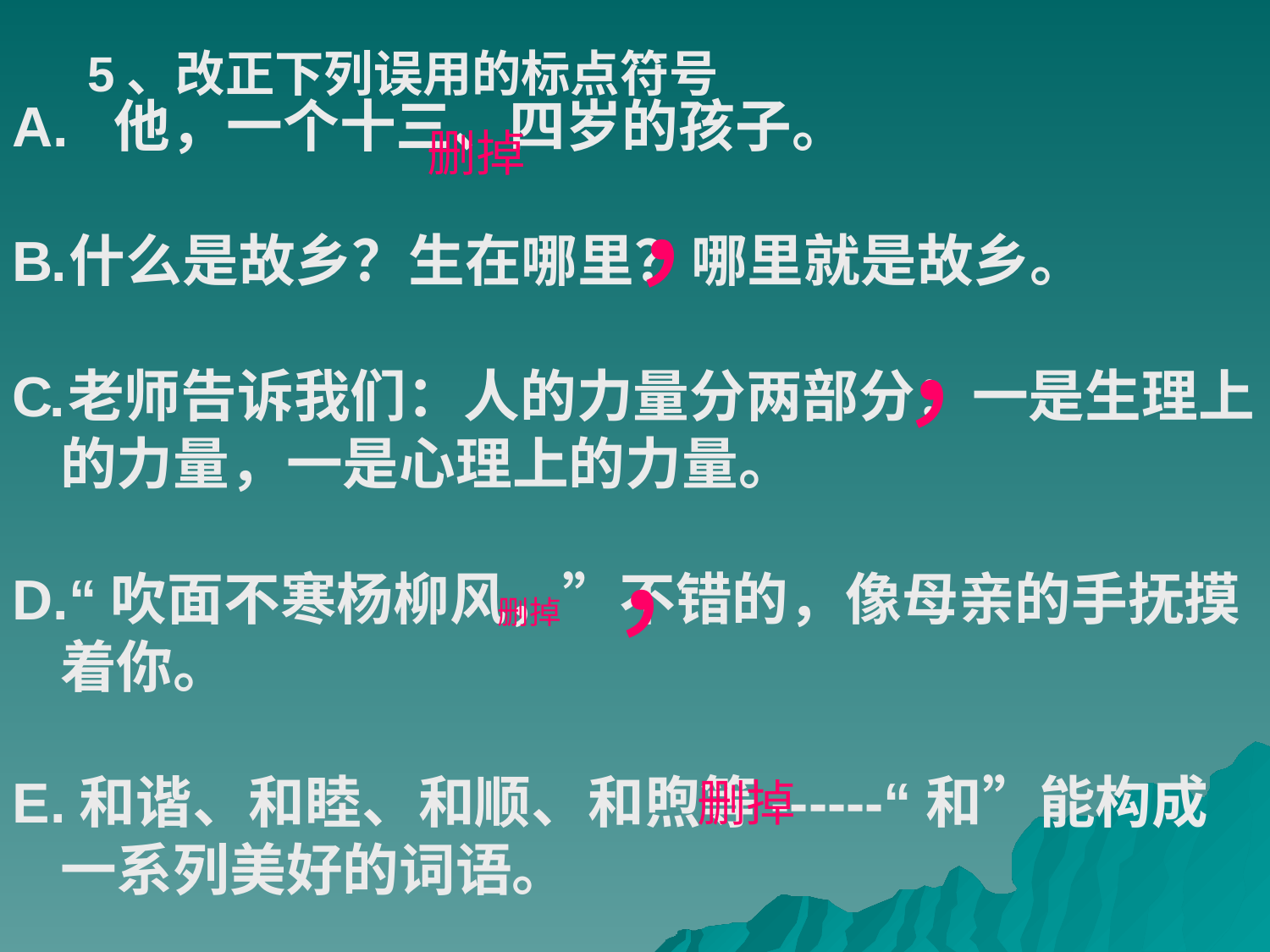

A.  他，一个十三、四岁的孩子。

什么是故乡？生在哪里？哪里就是故乡。

老师告诉我们：人的力量分两部分：一是生理上的力量，一是心理上的力量。

D.“吹面不寒杨柳风，”不错的，像母亲的手抚摸着你。

E.和谐、和睦、和顺、和煦等------“和”能构成一系列美好的词语。

5、改正下列误用的标点符号
删掉
，
，
，
删掉
删掉